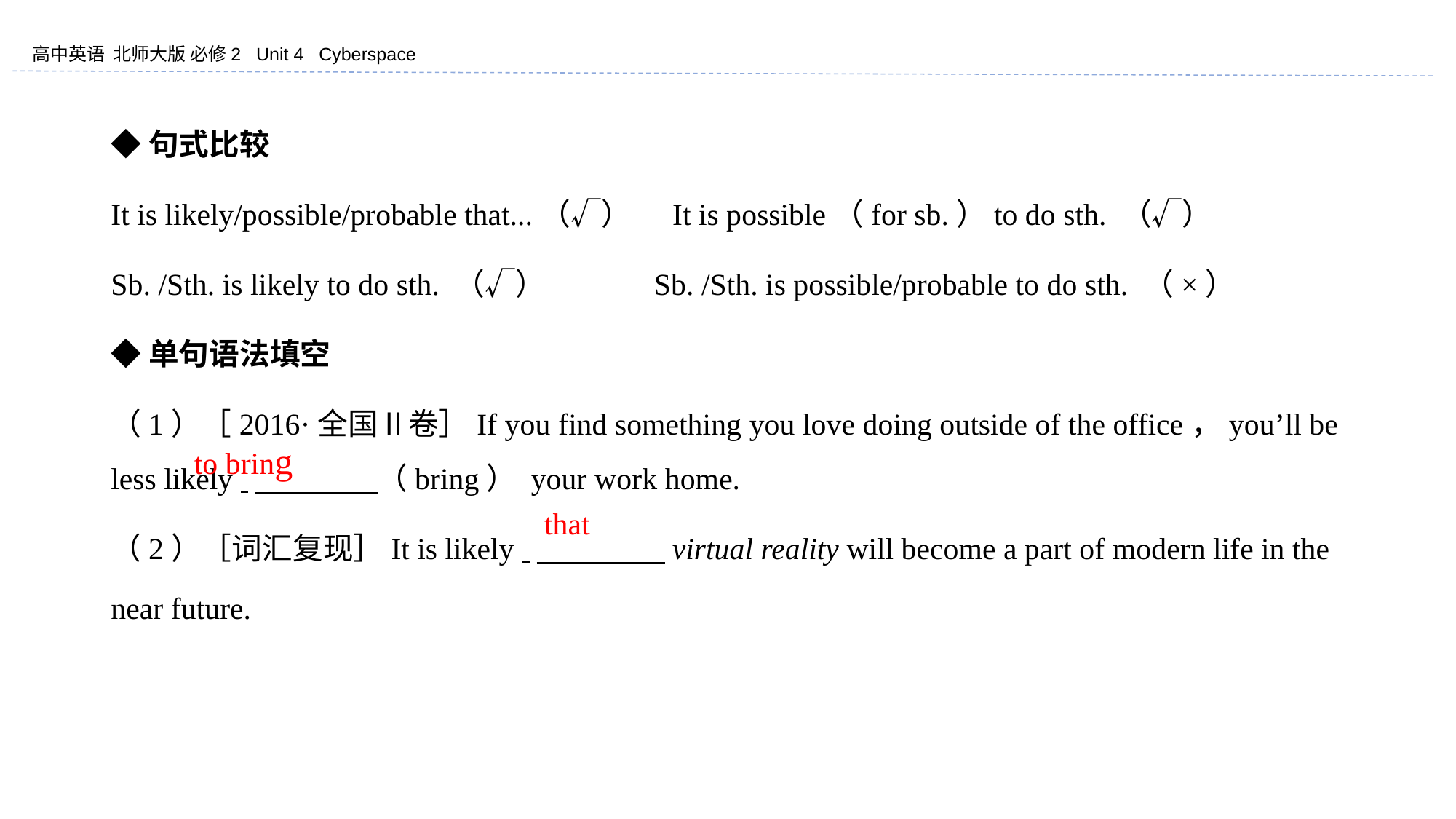

◆句式比较
It is likely/possible/probable that...（√）     It is possible（for sb.）to do sth. （√）
Sb. /Sth. is likely to do sth. （√）               Sb. /Sth. is possible/probable to do sth. （×）
◆单句语法填空
（1）［2016·全国Ⅱ卷］If you find something you love doing outside of the office，you’ll be less likely  　　　　（bring） your work home.
（2）［词汇复现］It is likely  　　　　 virtual reality will become a part of modern life in the near future.

to bring
　that